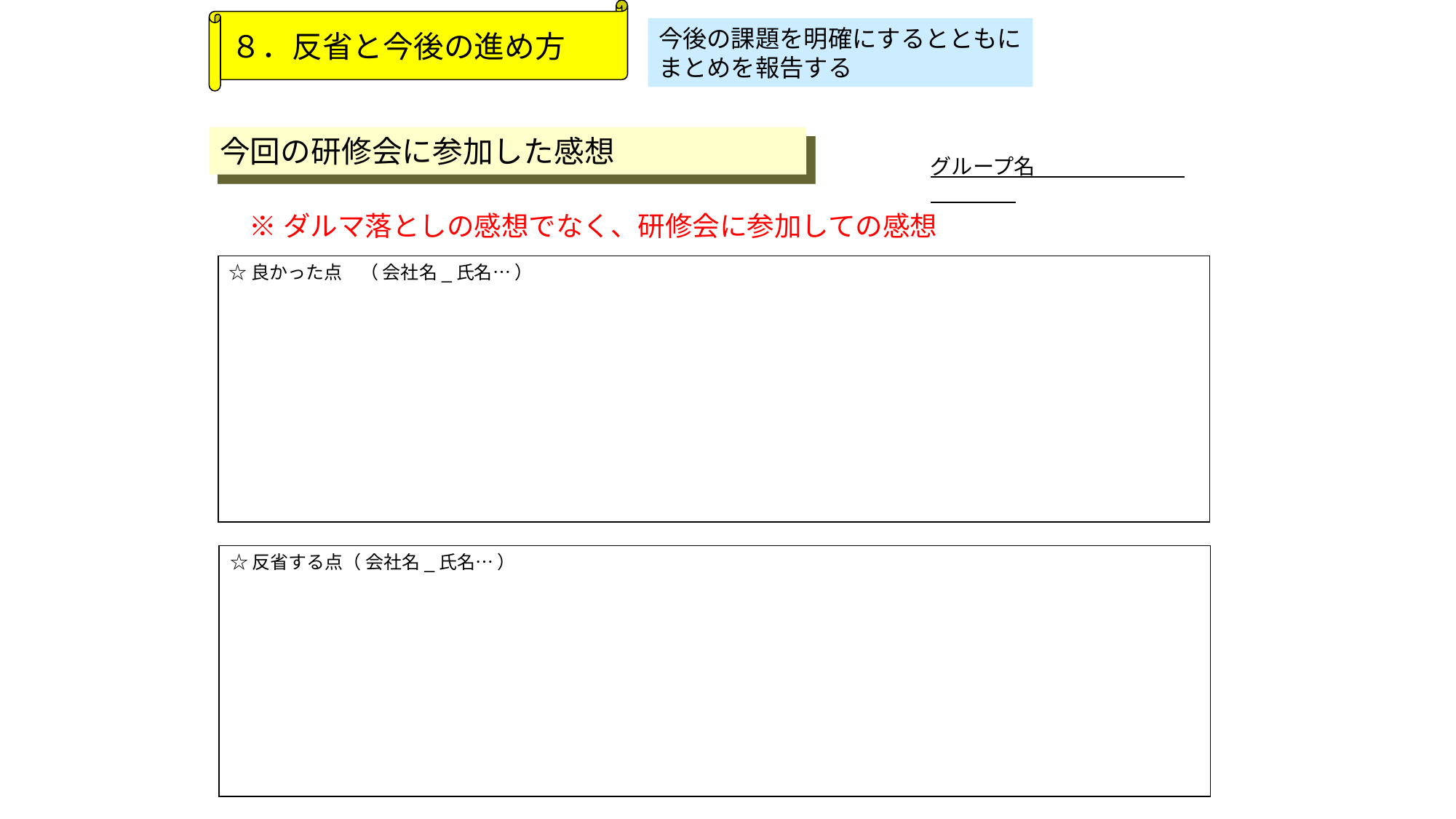

８．反省と今後の進め方
今後の課題を明確にするとともに
まとめを報告する
今回の研修会に参加した感想
グループ名
※ダルマ落としの感想でなく、研修会に参加しての感想
☆良かった点　（ 会社名_氏名… ）
☆反省する点（ 会社名_氏名… ）